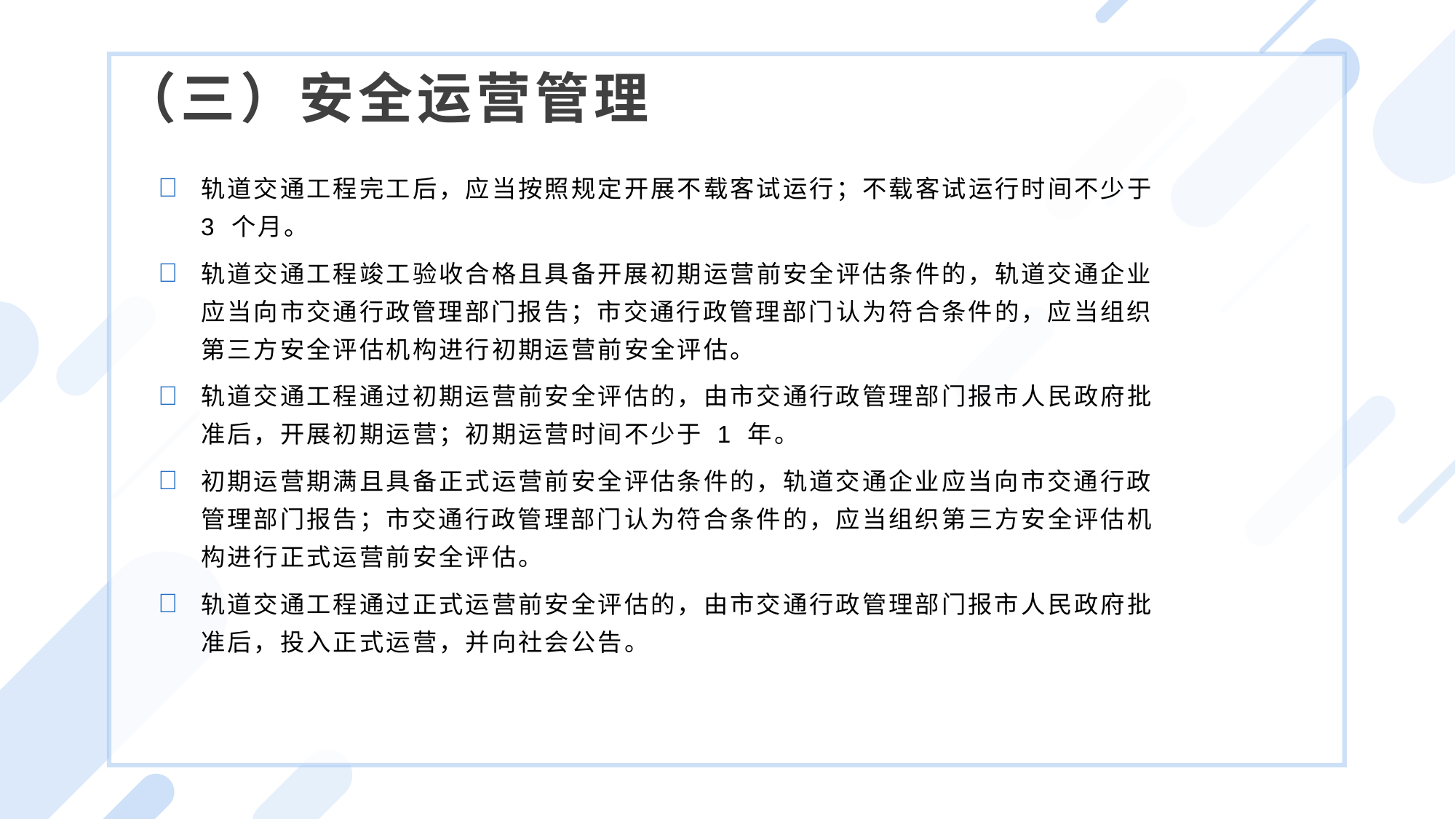

（三）安全运营管理

轨道交通工程完工后，应当按照规定开展不载客试运行；不载客试运行时间不少于 3 个月。
轨道交通工程竣工验收合格且具备开展初期运营前安全评估条件的，轨道交通企业应当向市交通行政管理部门报告；市交通行政管理部门认为符合条件的，应当组织第三方安全评估机构进行初期运营前安全评估。
轨道交通工程通过初期运营前安全评估的，由市交通行政管理部门报市人民政府批准后，开展初期运营；初期运营时间不少于 1 年。
初期运营期满且具备正式运营前安全评估条件的，轨道交通企业应当向市交通行政管理部门报告；市交通行政管理部门认为符合条件的，应当组织第三方安全评估机构进行正式运营前安全评估。
轨道交通工程通过正式运营前安全评估的，由市交通行政管理部门报市人民政府批准后，投入正式运营，并向社会公告。